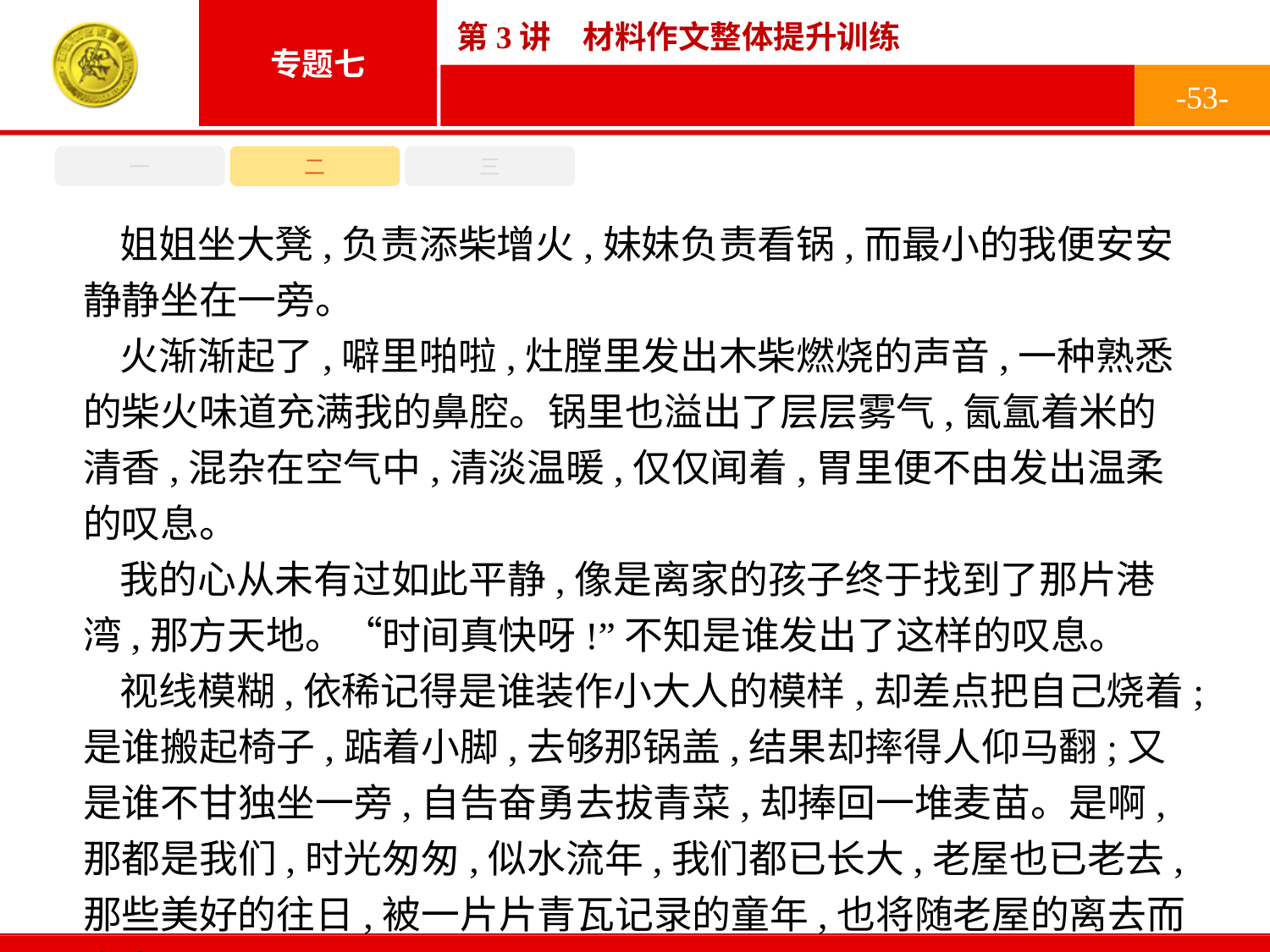

-53-
一
二
三
姐姐坐大凳,负责添柴增火,妹妹负责看锅,而最小的我便安安静静坐在一旁。
火渐渐起了,噼里啪啦,灶膛里发出木柴燃烧的声音,一种熟悉的柴火味道充满我的鼻腔。锅里也溢出了层层雾气,氤氲着米的清香,混杂在空气中,清淡温暖,仅仅闻着,胃里便不由发出温柔的叹息。
我的心从未有过如此平静,像是离家的孩子终于找到了那片港湾,那方天地。“时间真快呀!”不知是谁发出了这样的叹息。
视线模糊,依稀记得是谁装作小大人的模样,却差点把自己烧着;是谁搬起椅子,踮着小脚,去够那锅盖,结果却摔得人仰马翻;又是谁不甘独坐一旁,自告奋勇去拔青菜,却捧回一堆麦苗。是啊,那都是我们,时光匆匆,似水流年,我们都已长大,老屋也已老去,那些美好的往日,被一片片青瓦记录的童年,也将随老屋的离去而离去了吧。